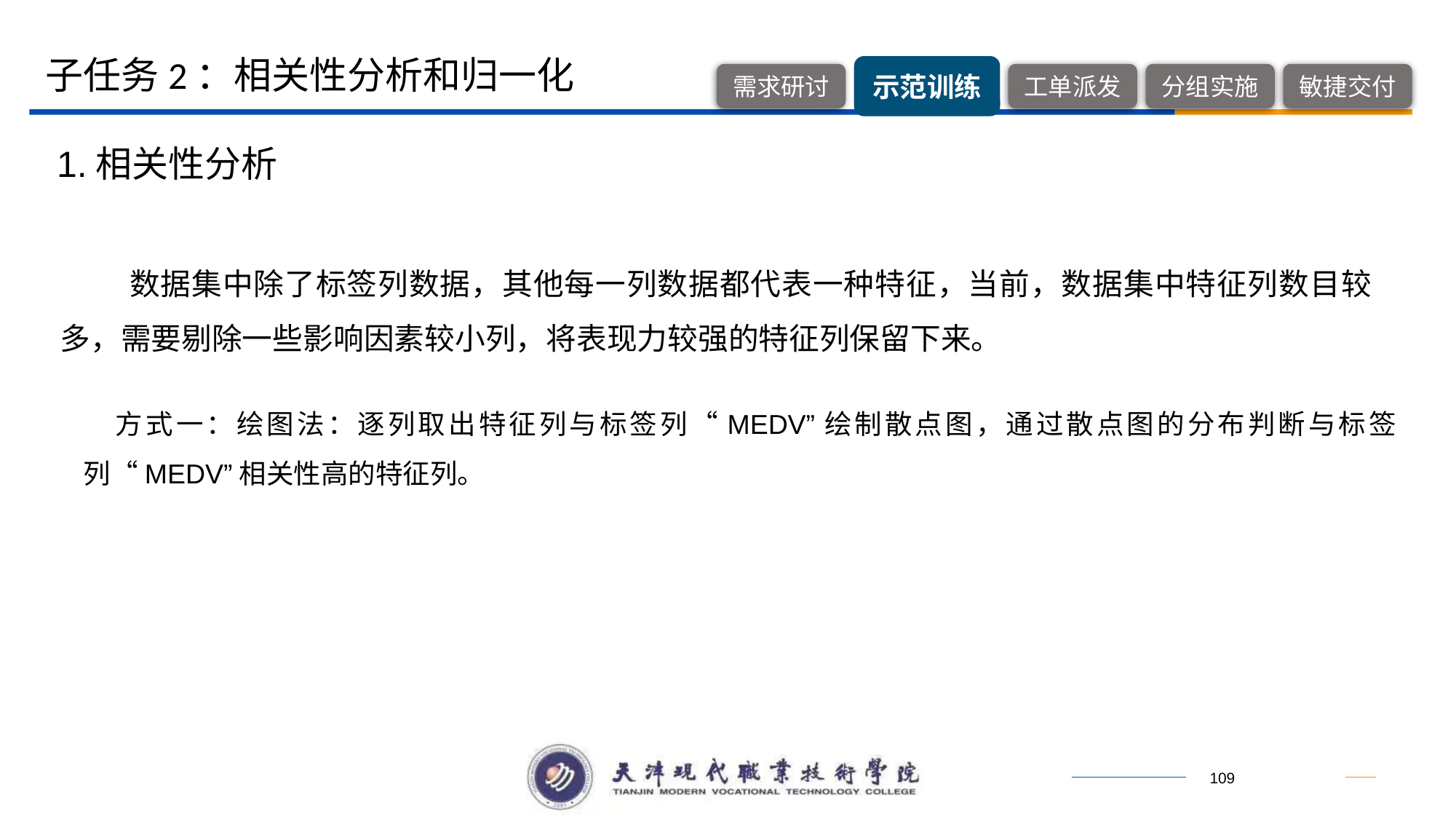

子任务2：相关性分析和归一化

1.相关性分析
    数据集中除了标签列数据，其他每一列数据都代表一种特征，当前，数据集中特征列数目较多，需要剔除一些影响因素较小列，将表现力较强的特征列保留下来。

方式一：绘图法：逐列取出特征列与标签列“MEDV”绘制散点图，通过散点图的分布判断与标签列“MEDV”相关性高的特征列。